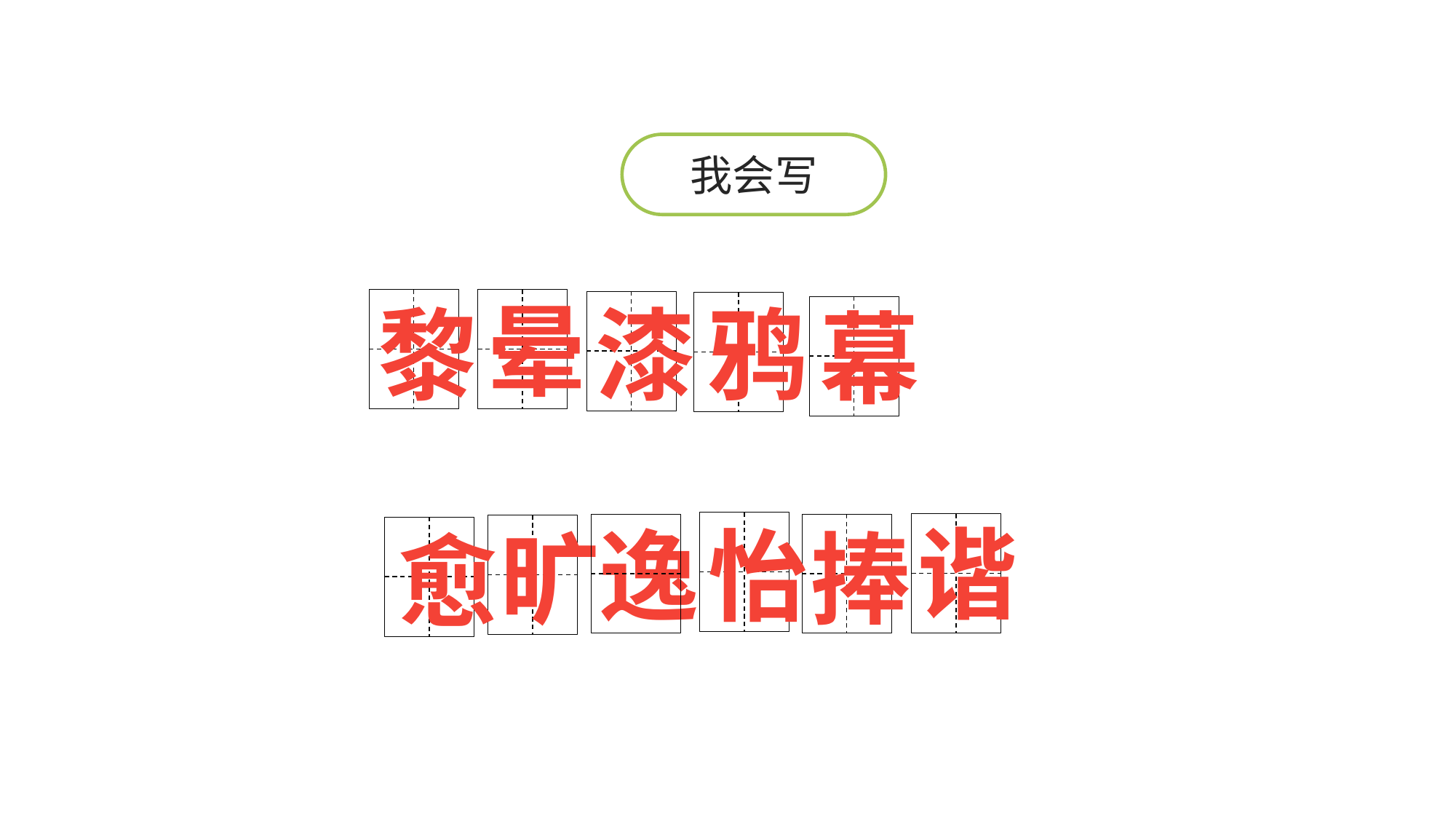

我会写
晕
漆
黎
鸦

幕

谐
逸
怡
旷

捧

愈